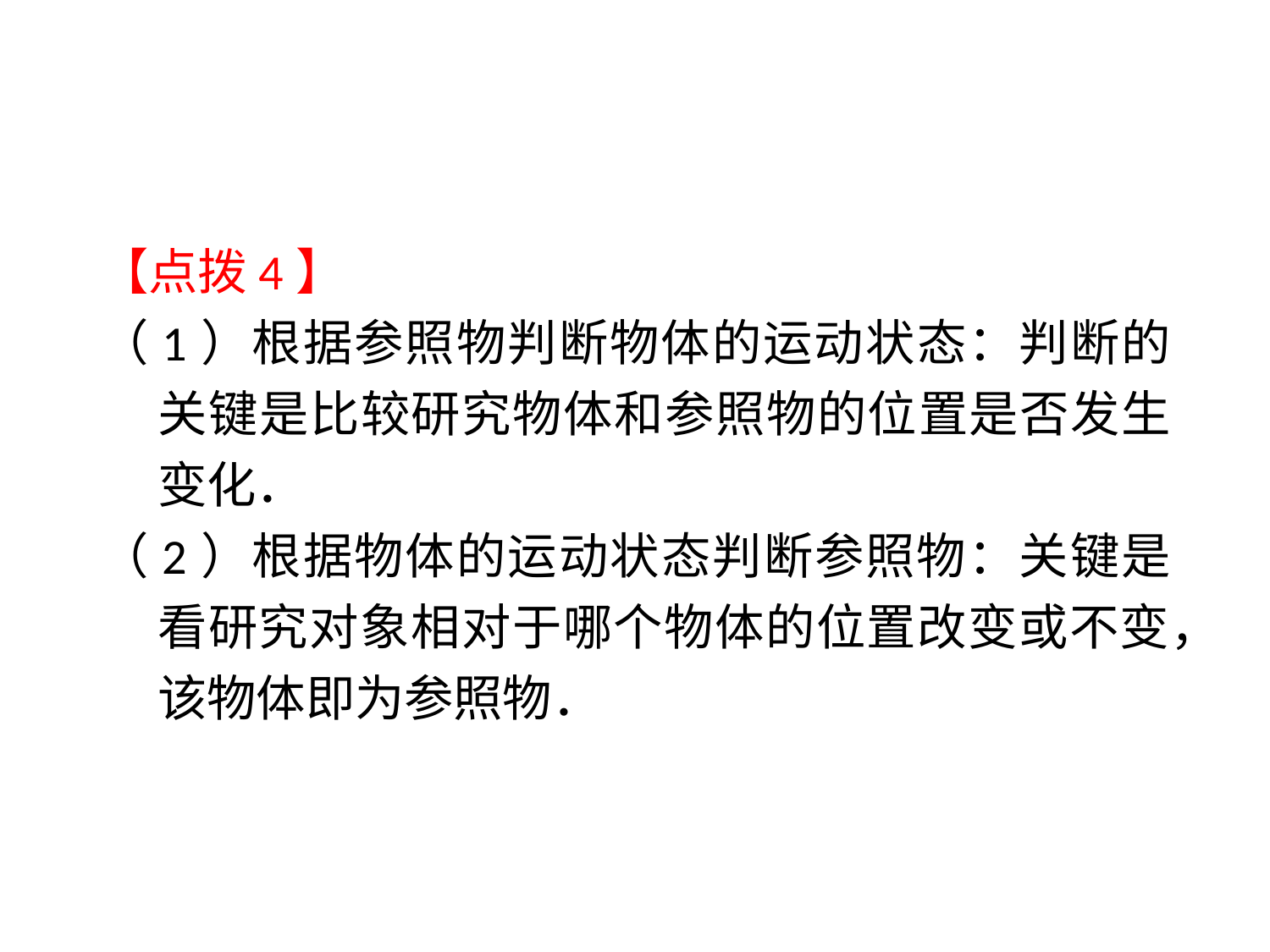

【点拨4】
（1）根据参照物判断物体的运动状态：判断的关键是比较研究物体和参照物的位置是否发生变化．
（2）根据物体的运动状态判断参照物：关键是看研究对象相对于哪个物体的位置改变或不变，该物体即为参照物．